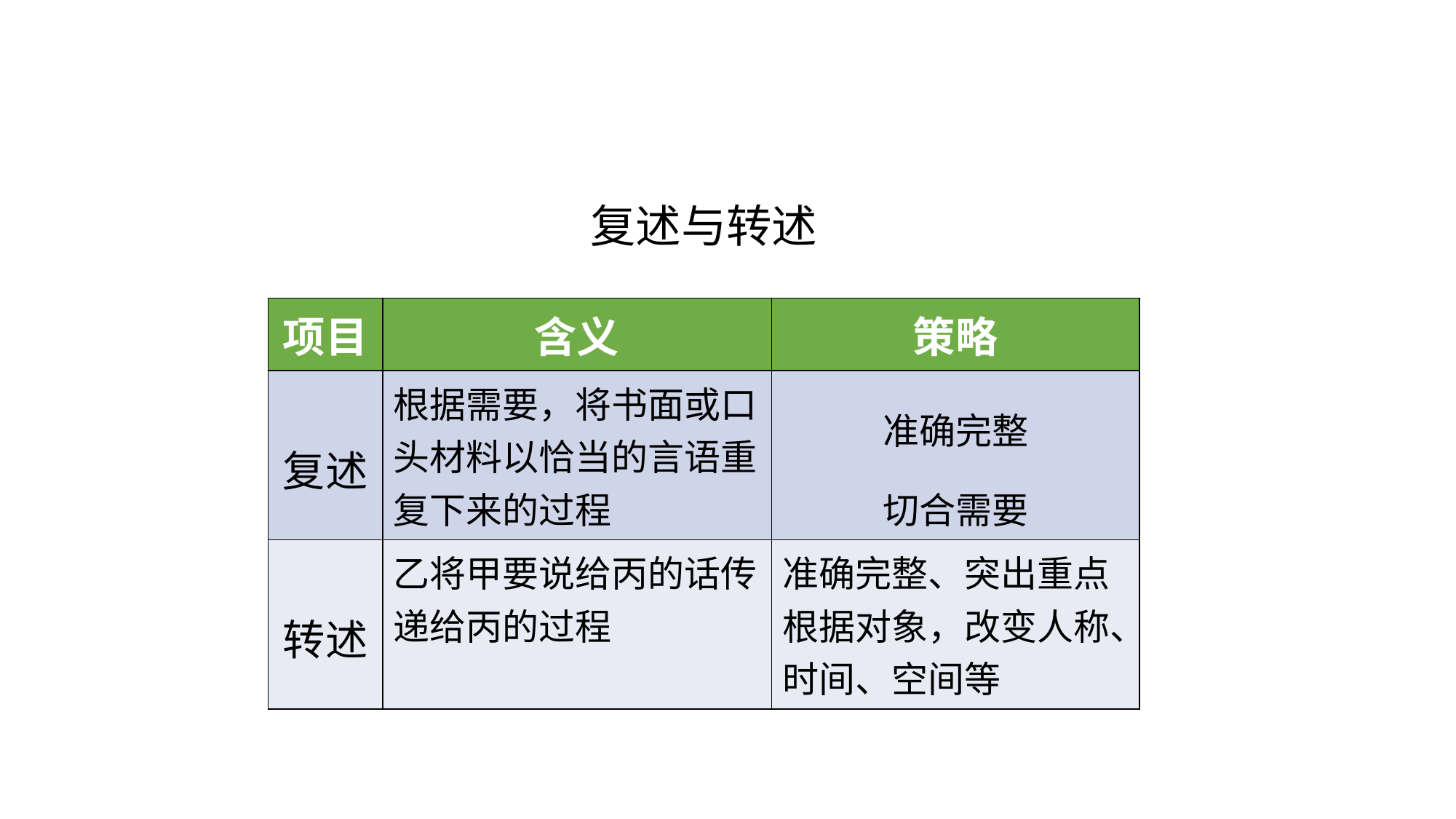

# 复述与转述
| 项目 | 含义 | 策略 |
| --- | --- | --- |
| 复述 | 根据需要，将书面或口头材料以恰当的言语重复下来的过程 | 准确完整 切合需要 |
| 转述 | 乙将甲要说给丙的话传递给丙的过程 | 准确完整、突出重点 根据对象，改变人称、时间、空间等 |